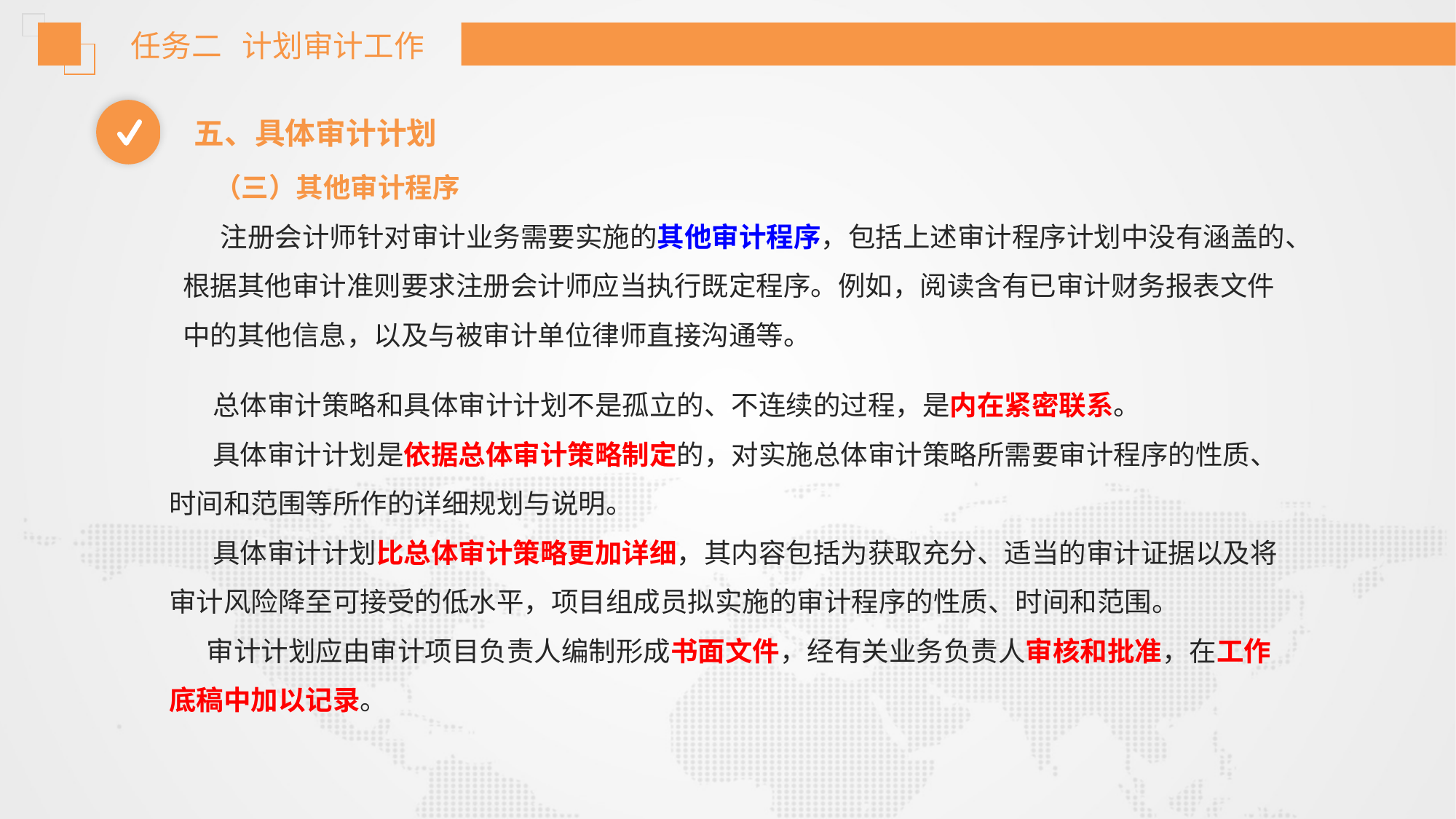

任务二   计划审计工作

五、具体审计计划
    （三）其他审计程序
     注册会计师针对审计业务需要实施的其他审计程序，包括上述审计程序计划中没有涵盖的、根据其他审计准则要求注册会计师应当执行既定程序。例如，阅读含有已审计财务报表文件中的其他信息，以及与被审计单位律师直接沟通等。
      总体审计策略和具体审计计划不是孤立的、不连续的过程，是内在紧密联系。
      具体审计计划是依据总体审计策略制定的，对实施总体审计策略所需要审计程序的性质、时间和范围等所作的详细规划与说明。
      具体审计计划比总体审计策略更加详细，其内容包括为获取充分、适当的审计证据以及将审计风险降至可接受的低水平，项目组成员拟实施的审计程序的性质、时间和范围。
     审计计划应由审计项目负责人编制形成书面文件，经有关业务负责人审核和批准，在工作底稿中加以记录。